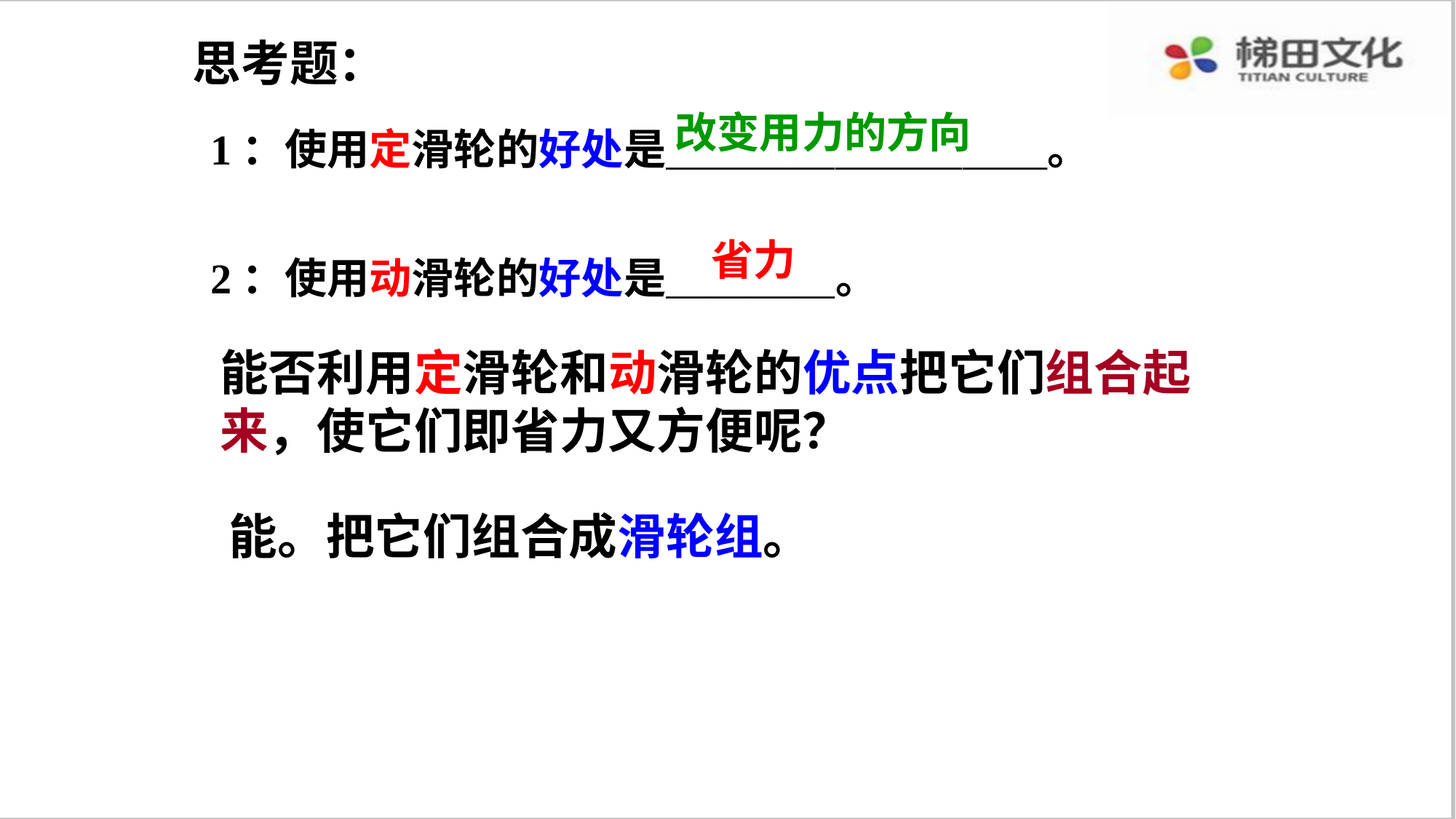

思考题：
改变用力的方向
1：使用定滑轮的好处是＿＿＿＿＿＿＿＿＿。
省力
2：使用动滑轮的好处是＿＿＿＿。
能否利用定滑轮和动滑轮的优点把它们组合起来，使它们即省力又方便呢？
能。把它们组合成滑轮组。